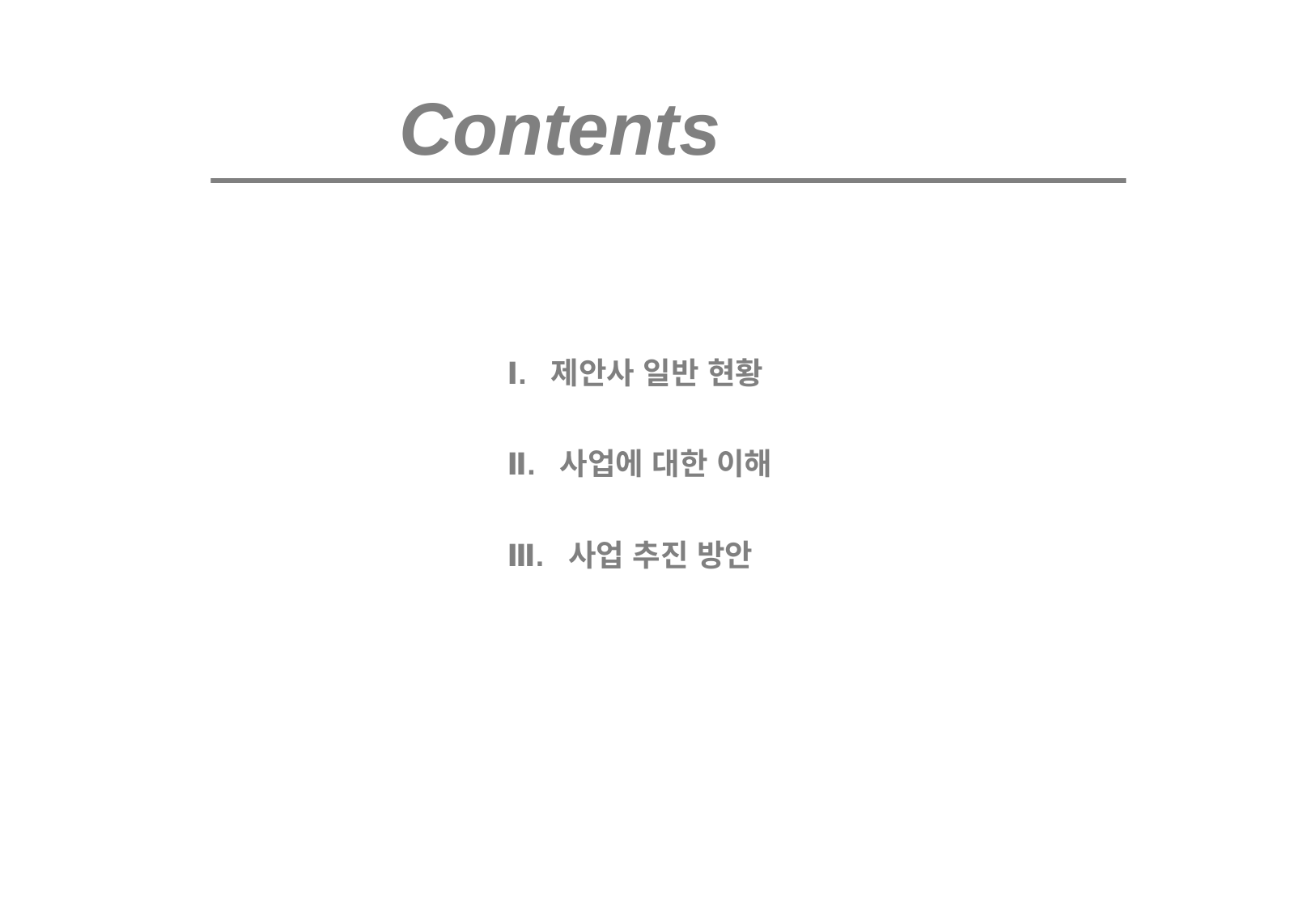

Contents

Ⅰ.  제안사 일반 현황
Ⅱ.  사업에 대한 이해
Ⅲ.  사업 추진 방안